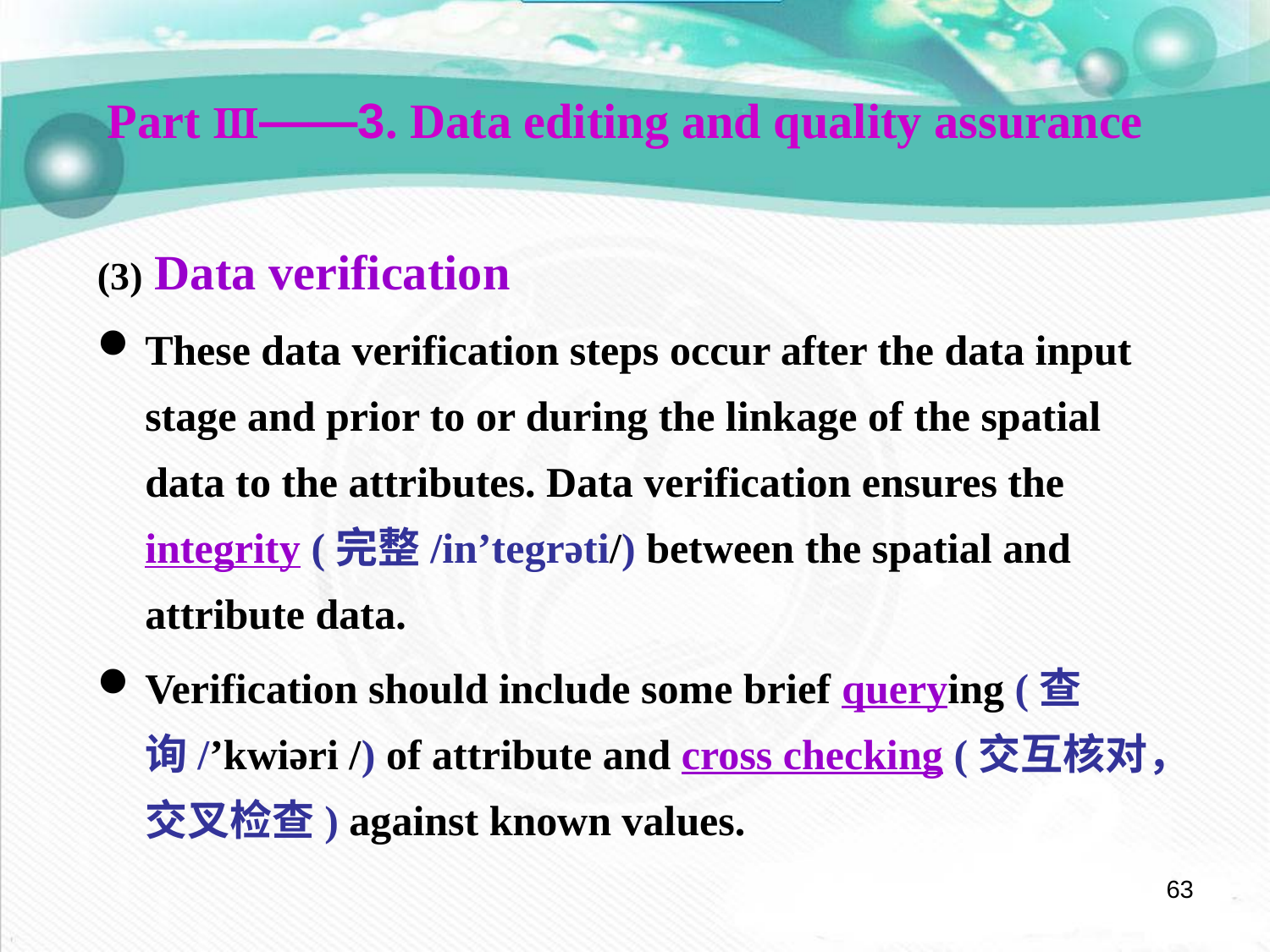

Part Ⅲ——3. Data editing and quality assurance
(3) Data verification
These data verification steps occur after the data input stage and prior to or during the linkage of the spatial data to the attributes. Data verification ensures the integrity (完整/in’tegrəti/) between the spatial and attribute data.
Verification should include some brief querying (查询/’kwiəri /) of attribute and cross checking (交互核对，交叉检查) against known values.
63